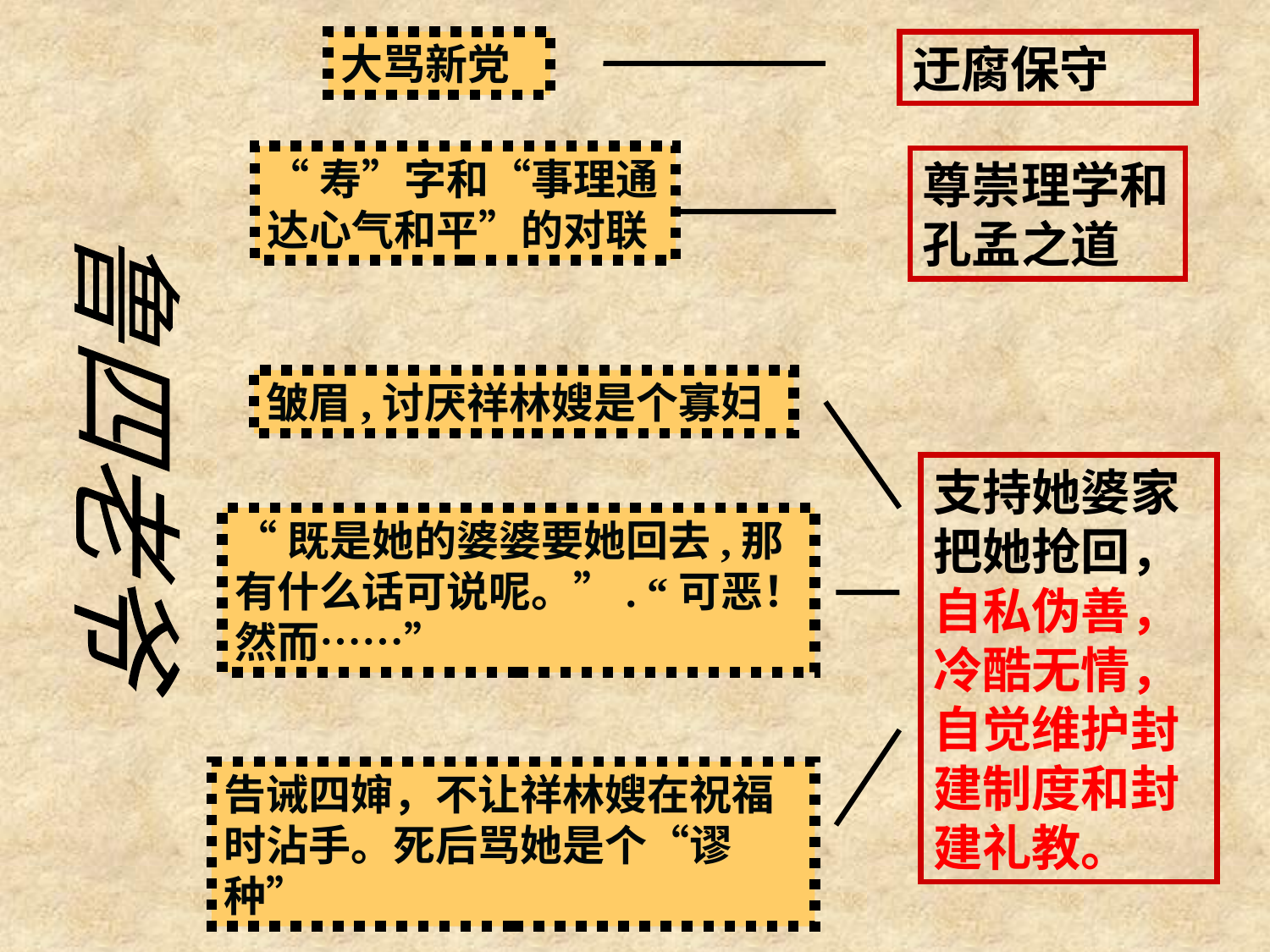

大骂新党
迂腐保守

“寿”字和“事理通达心气和平”的对联
尊崇理学和孔孟之道

皱眉,讨厌祥林嫂是个寡妇

鲁四老爷
支持她婆家把她抢回，自私伪善，冷酷无情，自觉维护封建制度和封建礼教。

“既是她的婆婆要她回去,那有什么话可说呢。”. “可恶！然而……”

告诫四婶，不让祥林嫂在祝福时沾手。死后骂她是个“谬种”